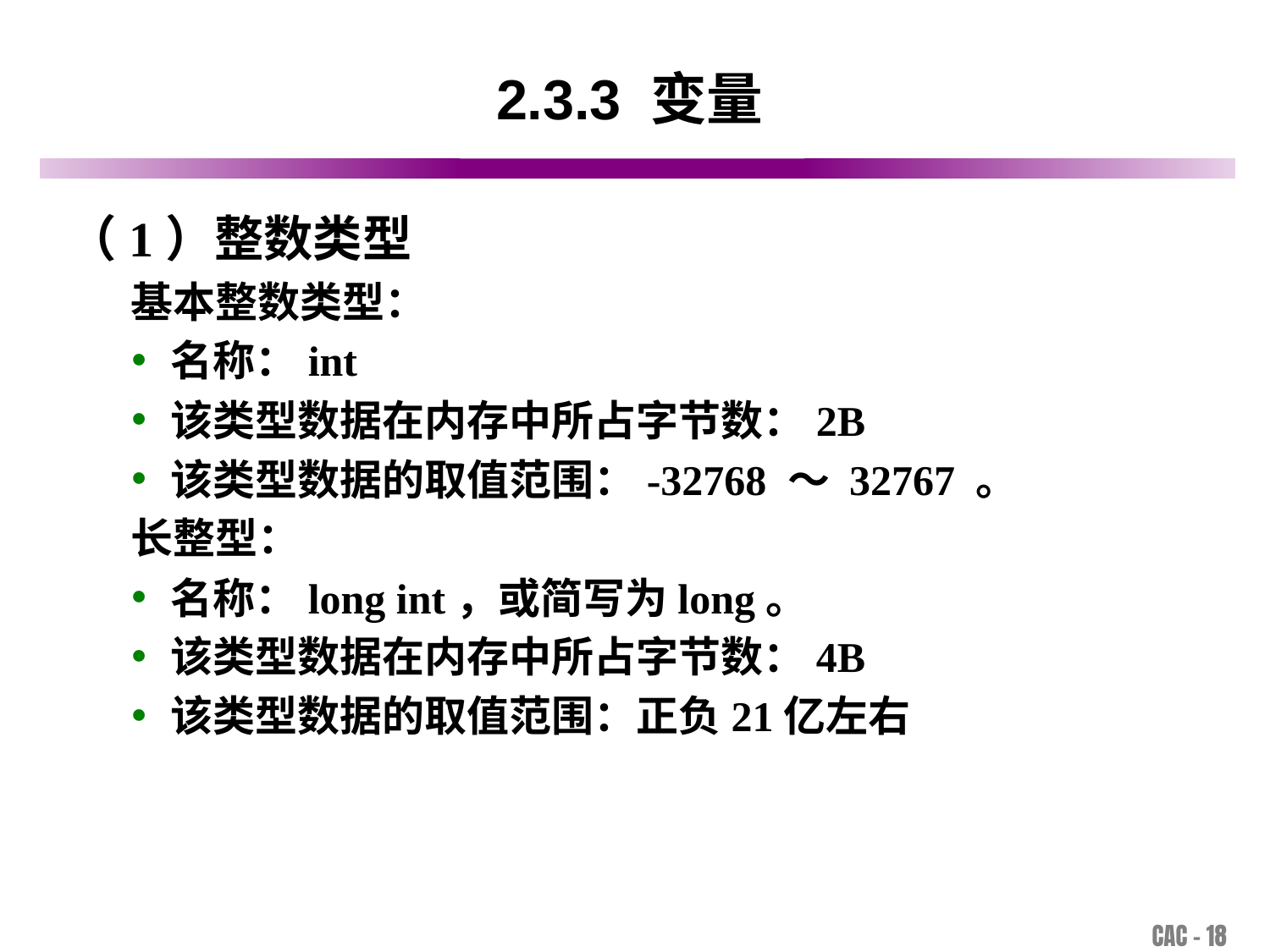

# 2.3.3 变量
（1）整数类型
基本整数类型：
名称：int
该类型数据在内存中所占字节数：2B
该类型数据的取值范围：-32768 ～ 32767 。
长整型：
名称：long int，或简写为long。
该类型数据在内存中所占字节数：4B
该类型数据的取值范围：正负21亿左右
18